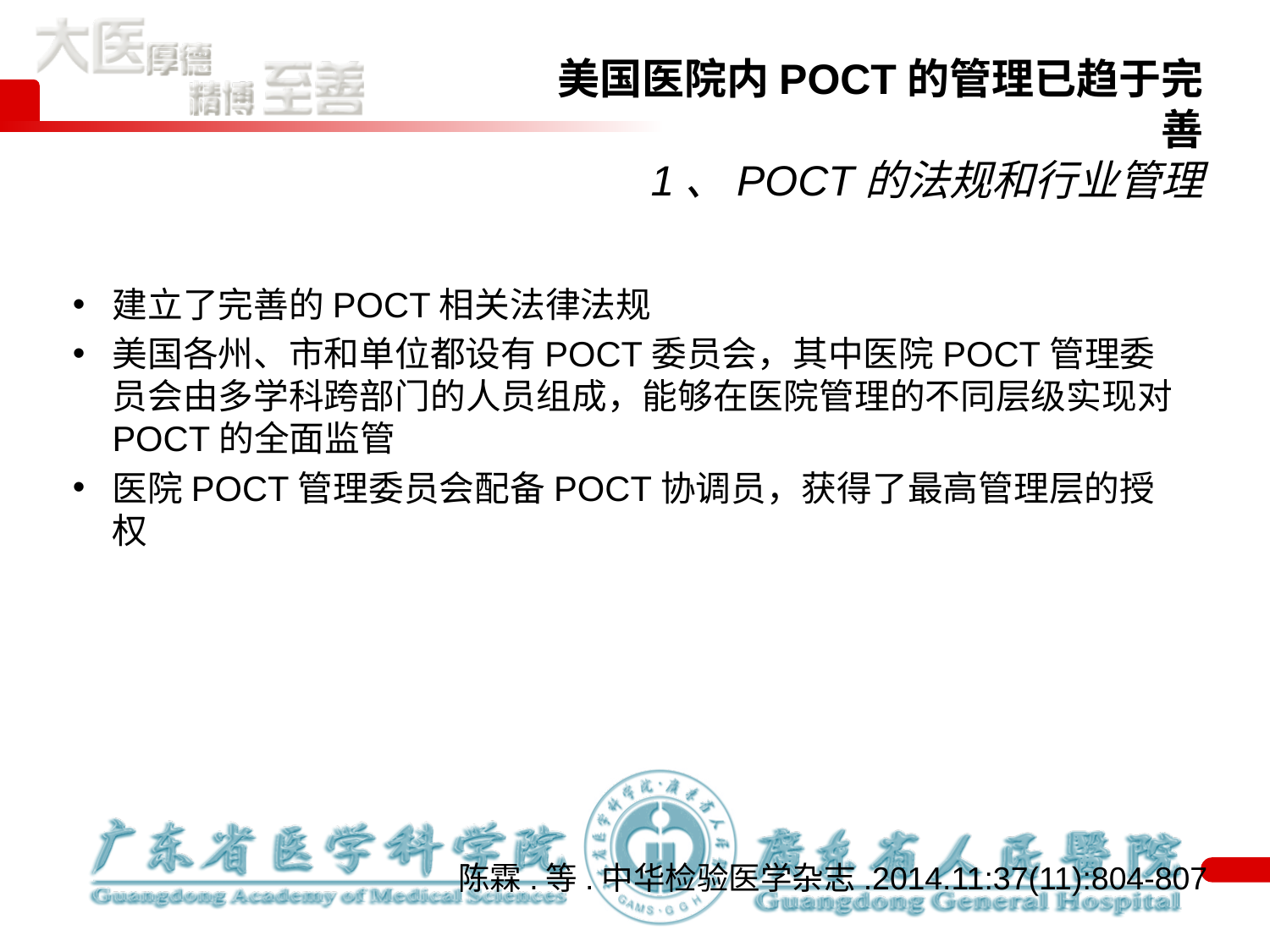

美国医院内POCT的管理已趋于完善
1、POCT的法规和行业管理

建立了完善的POCT相关法律法规
美国各州、市和单位都设有POCT委员会，其中医院POCT管理委员会由多学科跨部门的人员组成，能够在医院管理的不同层级实现对POCT的全面监管
医院POCT管理委员会配备POCT协调员，获得了最高管理层的授权
陈霖.等.中华检验医学杂志.2014.11:37(11):804-807